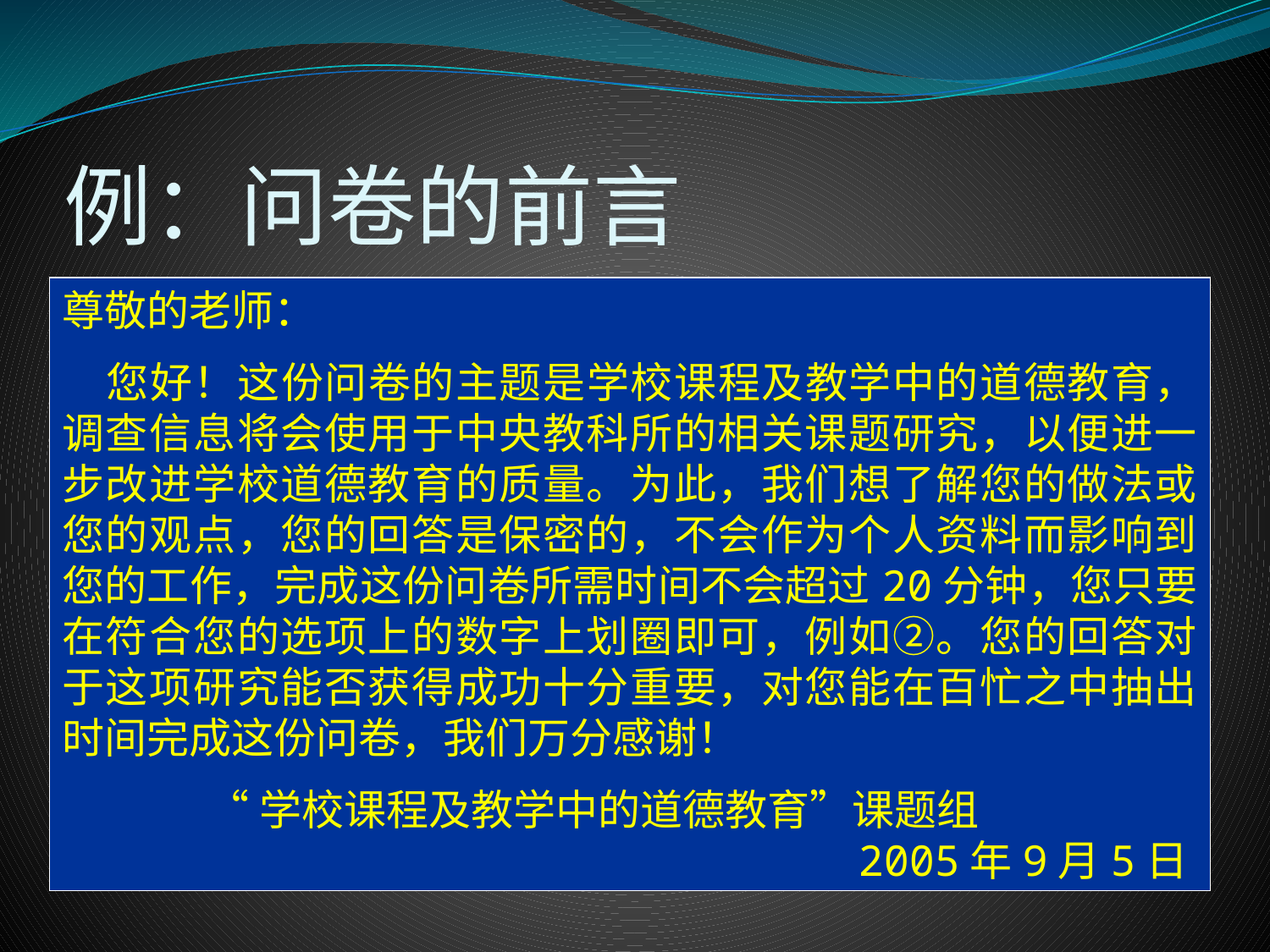

# 例：问卷的前言
尊敬的老师：
   您好！这份问卷的主题是学校课程及教学中的道德教育，调查信息将会使用于中央教科所的相关课题研究，以便进一步改进学校道德教育的质量。为此，我们想了解您的做法或您的观点，您的回答是保密的，不会作为个人资料而影响到您的工作，完成这份问卷所需时间不会超过20分钟，您只要在符合您的选项上的数字上划圈即可，例如②。您的回答对于这项研究能否获得成功十分重要，对您能在百忙之中抽出时间完成这份问卷，我们万分感谢！
               “学校课程及教学中的道德教育”课题组                                                         2005年9月5日